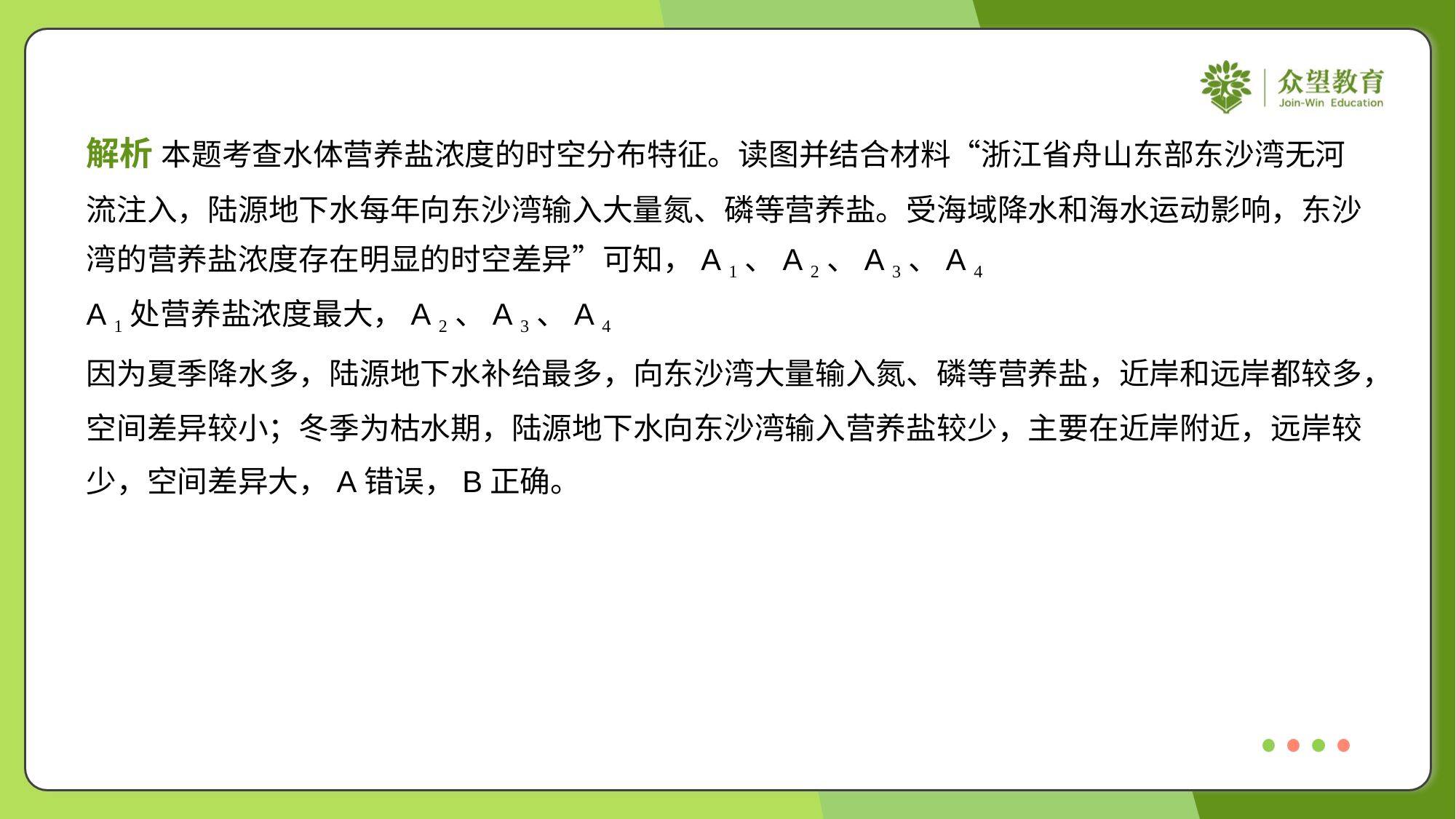

解析 本题考查水体营养盐浓度的时空分布特征。读图并结合材料“浙江省舟山东部东沙湾无河
流注入，陆源地下水每年向东沙湾输入大量氮、磷等营养盐。受海域降水和海水运动影响，东沙
湾的营养盐浓度存在明显的时空差异”可知，A 1、A 2、A 3、A 4 四处采样点距离大陆越来越远，
A 1处营养盐浓度最大，A 2、A 3、A 4 依次减小，C、D错误。营养盐浓度差异最小的季节是夏季，
因为夏季降水多，陆源地下水补给最多，向东沙湾大量输入氮、磷等营养盐，近岸和远岸都较多，
空间差异较小；冬季为枯水期，陆源地下水向东沙湾输入营养盐较少，主要在近岸附近，远岸较
少，空间差异大，A错误，B正确。